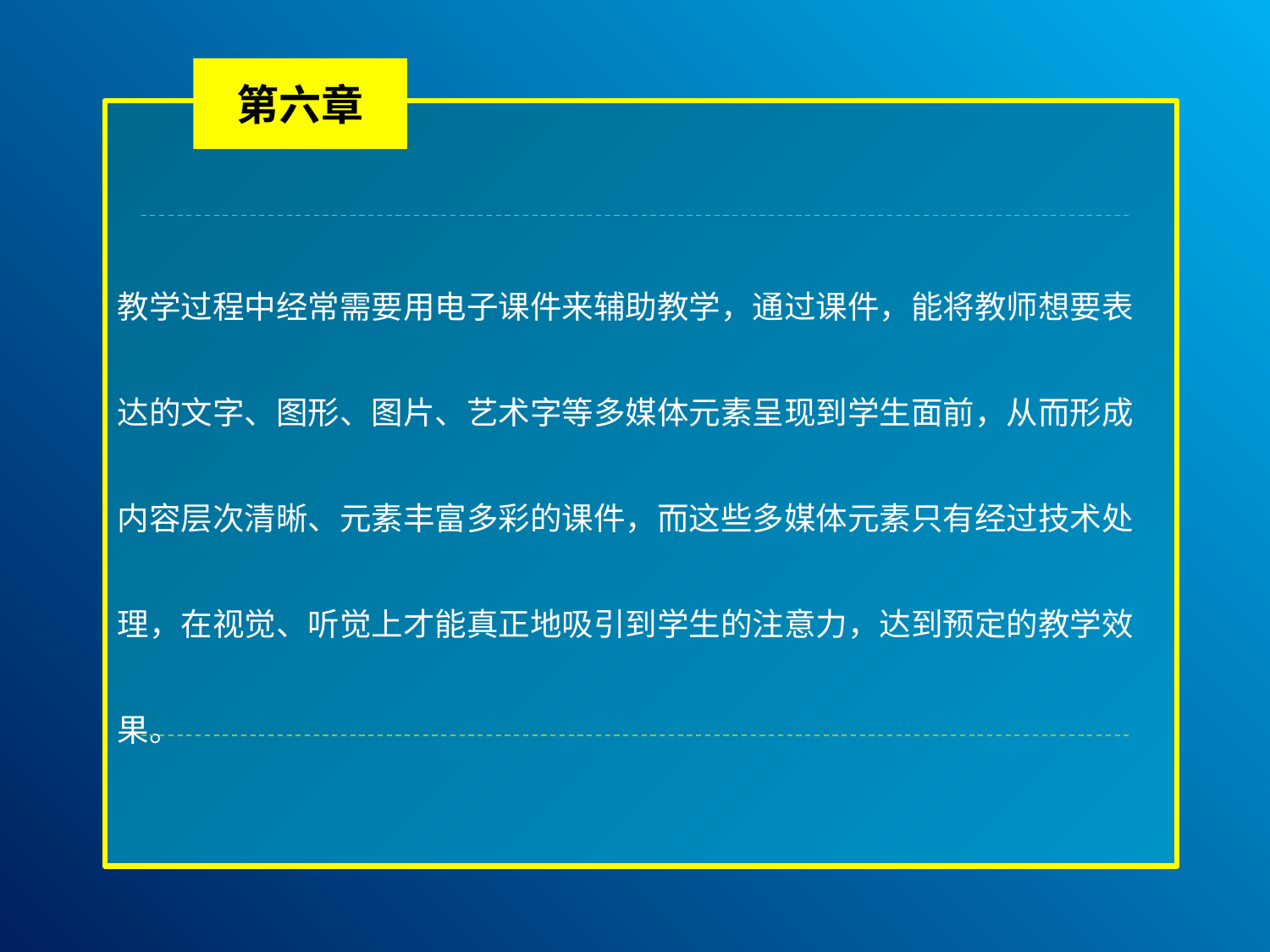

第六章
教学过程中经常需要用电子课件来辅助教学，通过课件，能将教师想要表达的文字、图形、图片、艺术字等多媒体元素呈现到学生面前，从而形成内容层次清晰、元素丰富多彩的课件，而这些多媒体元素只有经过技术处理，在视觉、听觉上才能真正地吸引到学生的注意力，达到预定的教学效果。